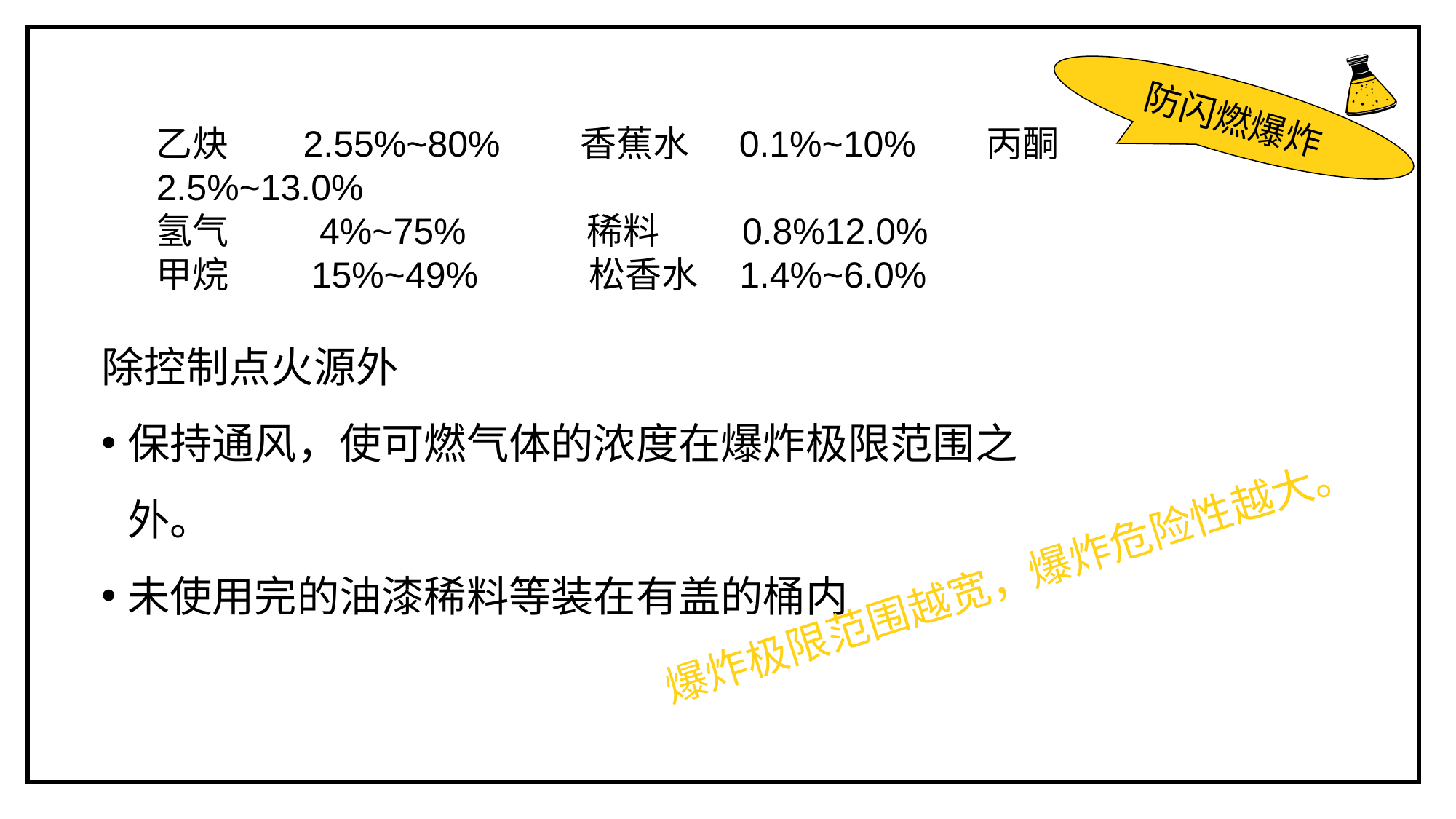

防闪燃爆炸
乙炔        2.55%~80%       香蕉水     0.1%~10%      丙酮   2.5%~13.0%
氢气          4%~75%           稀料         0.8%12.0%
甲烷         15%~49%          松香水    1.4%~6.0%
除控制点火源外
保持通风，使可燃气体的浓度在爆炸极限范围之外。
未使用完的油漆稀料等装在有盖的桶内
 爆炸极限范围越宽，爆炸危险性越大。